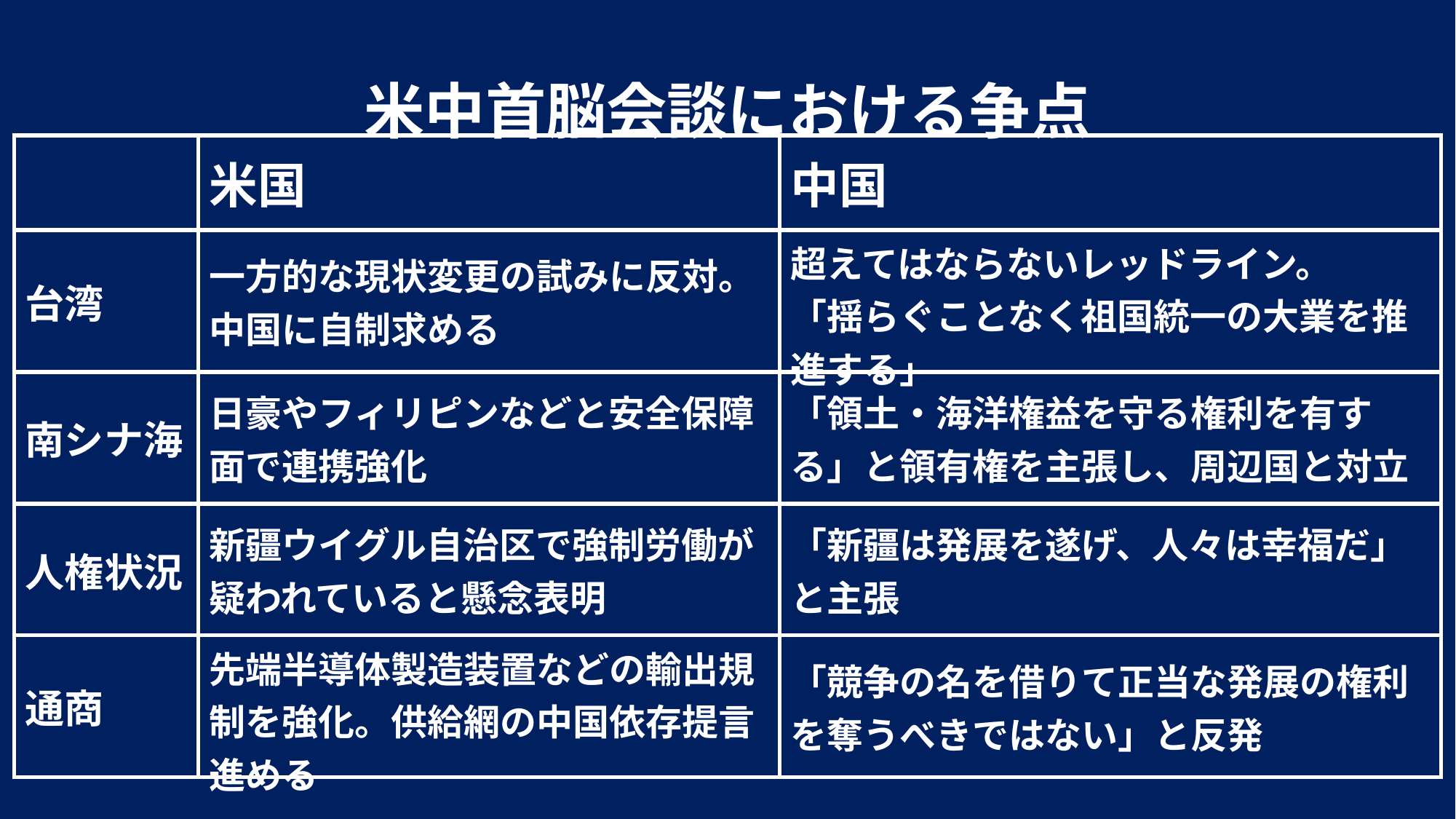

米中首脳会談における争点
|  | 米国 | 中国 |
| --- | --- | --- |
| 台湾 | 一方的な現状変更の試みに反対。中国に自制求める | 超えてはならないレッドライン。 「揺らぐことなく祖国統一の大業を推進する」 |
| 南シナ海 | 日豪やフィリピンなどと安全保障面で連携強化 | 「領土・海洋権益を守る権利を有する」と領有権を主張し、周辺国と対立 |
| 人権状況 | 新疆ウイグル自治区で強制労働が疑われていると懸念表明 | 「新疆は発展を遂げ、人々は幸福だ」と主張 |
| 通商 | 先端半導体製造装置などの輸出規制を強化。供給網の中国依存提言進める | 「競争の名を借りて正当な発展の権利を奪うべきではない」と反発 |